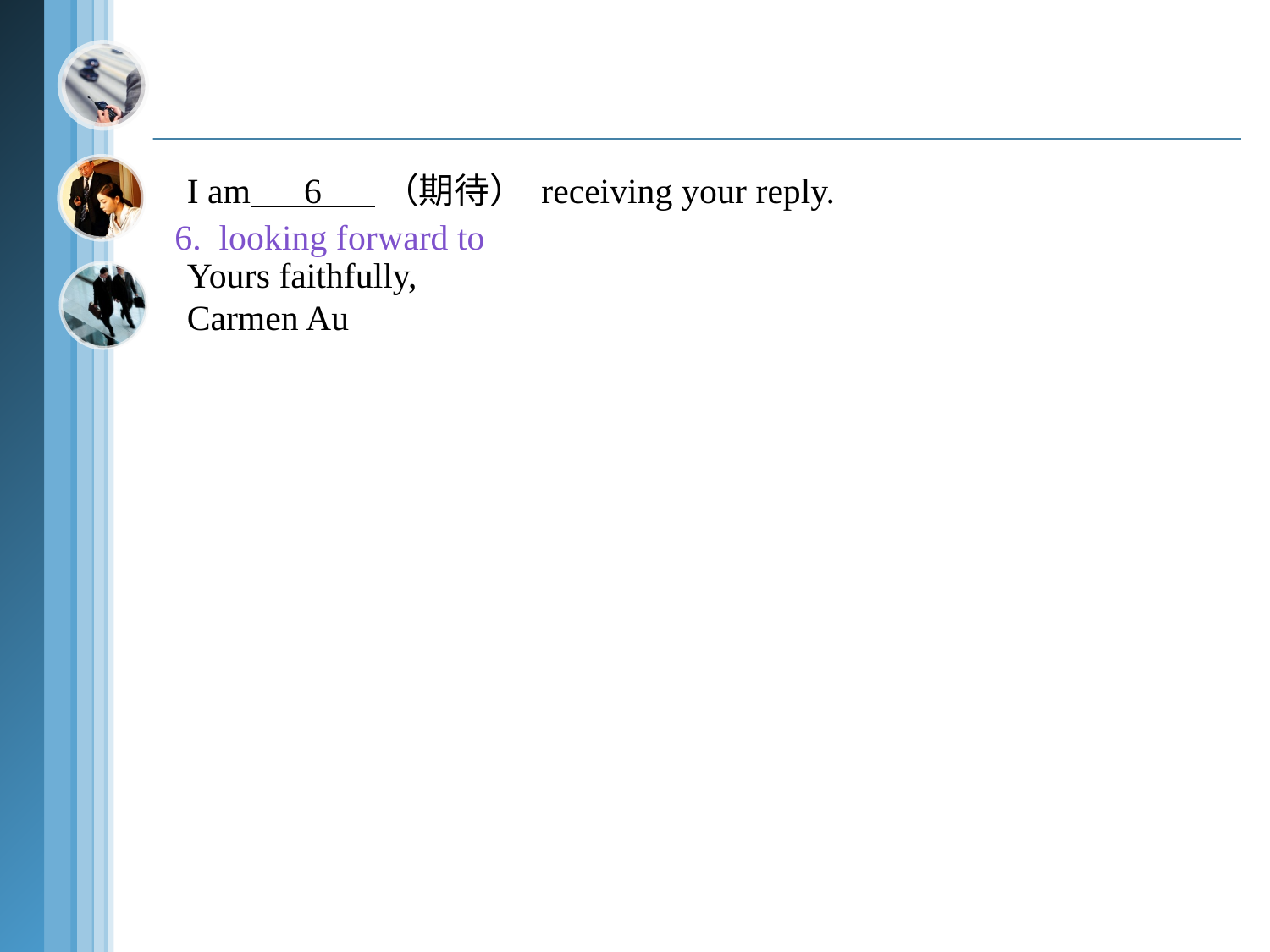

I am      6      （期待） receiving your reply.

Yours faithfully,
Carmen Au

6.  looking forward to